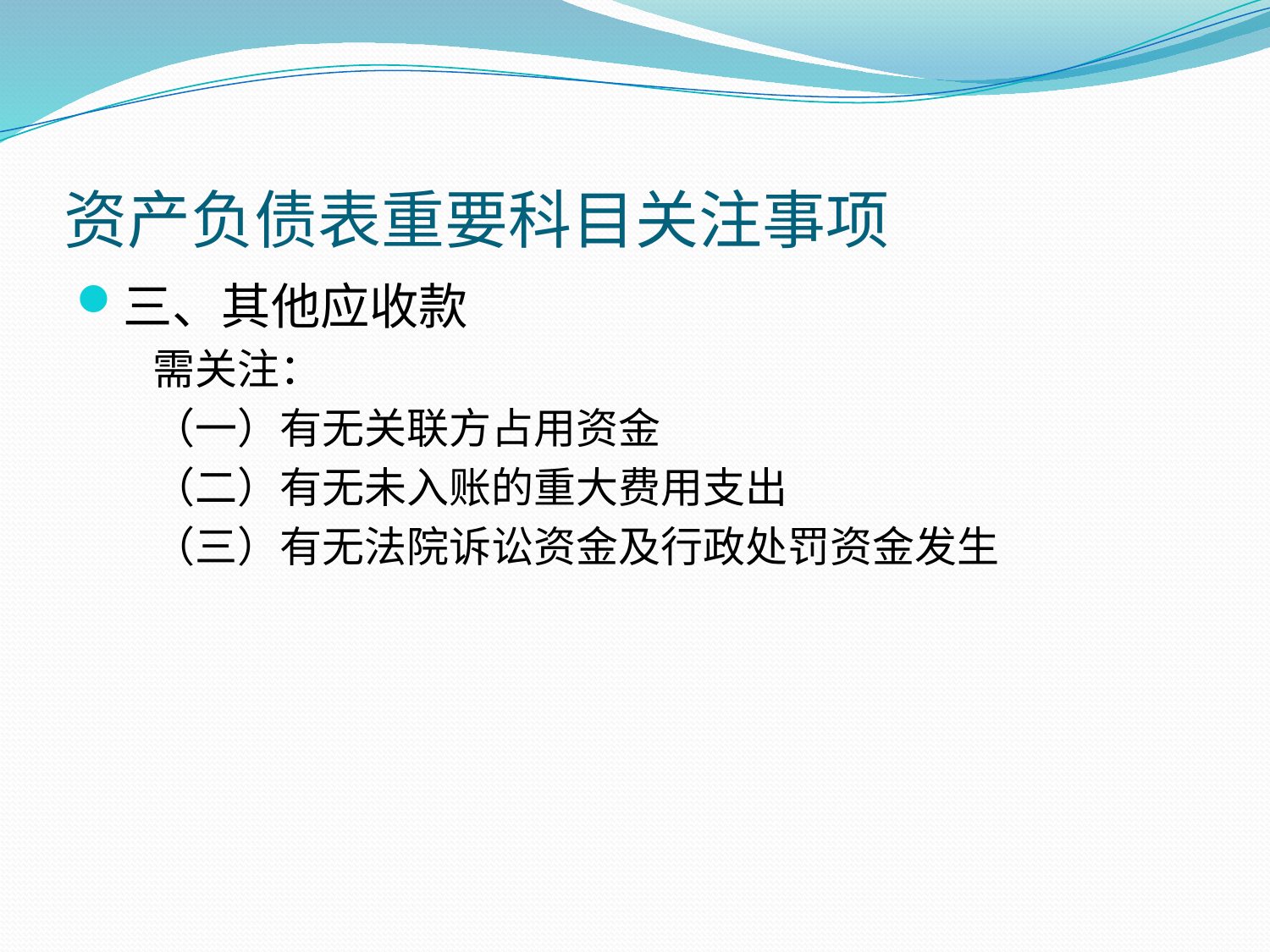

# 资产负债表重要科目关注事项
三、其他应收款
       需关注：
       （一）有无关联方占用资金
       （二）有无未入账的重大费用支出
       （三）有无法院诉讼资金及行政处罚资金发生